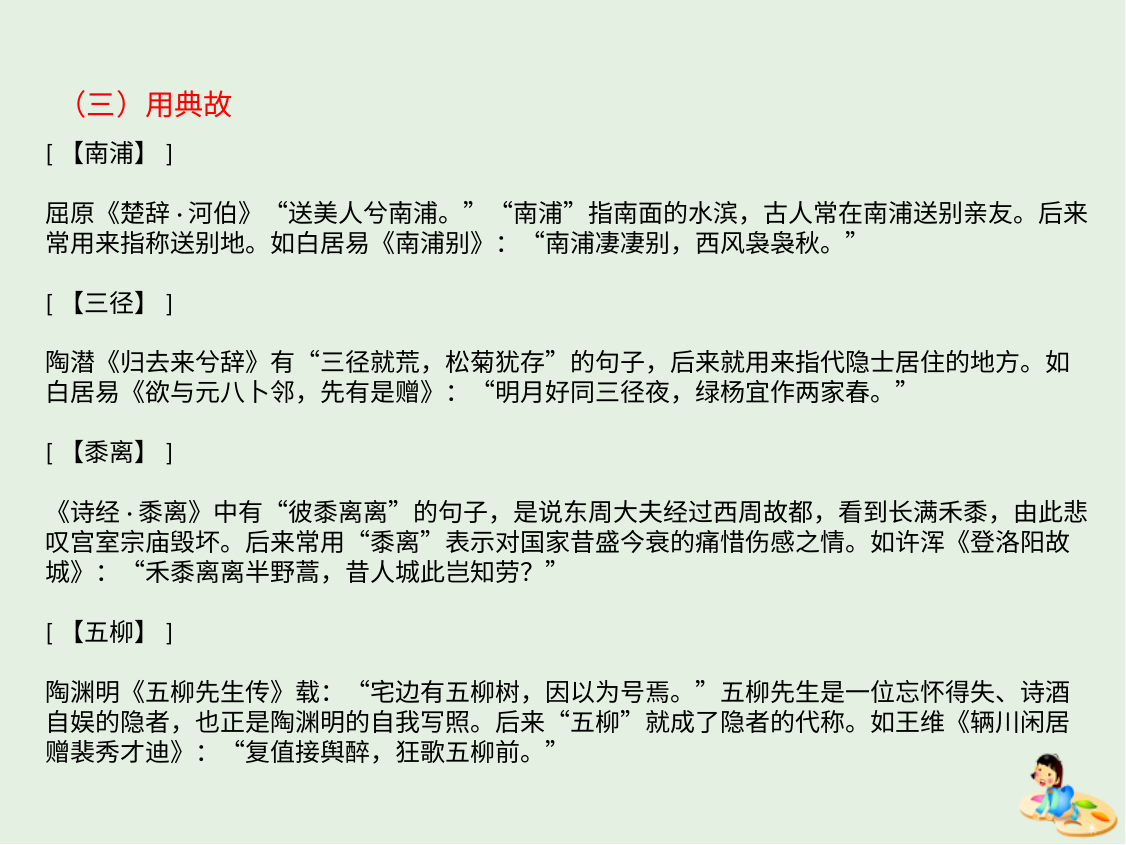

（三）用典故
[【南浦】]

屈原《楚辞·河伯》“送美人兮南浦。”“南浦”指南面的水滨，古人常在南浦送别亲友。后来常用来指称送别地。如白居易《南浦别》：“南浦凄凄别，西风袅袅秋。”

[【三径】]

陶潜《归去来兮辞》有“三径就荒，松菊犹存”的句子，后来就用来指代隐士居住的地方。如白居易《欲与元八卜邻，先有是赠》：“明月好同三径夜，绿杨宜作两家春。”

[【黍离】]

《诗经·黍离》中有“彼黍离离”的句子，是说东周大夫经过西周故都，看到长满禾黍，由此悲叹宫室宗庙毁坏。后来常用“黍离”表示对国家昔盛今衰的痛惜伤感之情。如许浑《登洛阳故城》：“禾黍离离半野蒿，昔人城此岂知劳？”

[【五柳】]

陶渊明《五柳先生传》载：“宅边有五柳树，因以为号焉。”五柳先生是一位忘怀得失、诗酒自娱的隐者，也正是陶渊明的自我写照。后来“五柳”就成了隐者的代称。如王维《辆川闲居赠裴秀才迪》：“复值接舆醉，狂歌五柳前。”